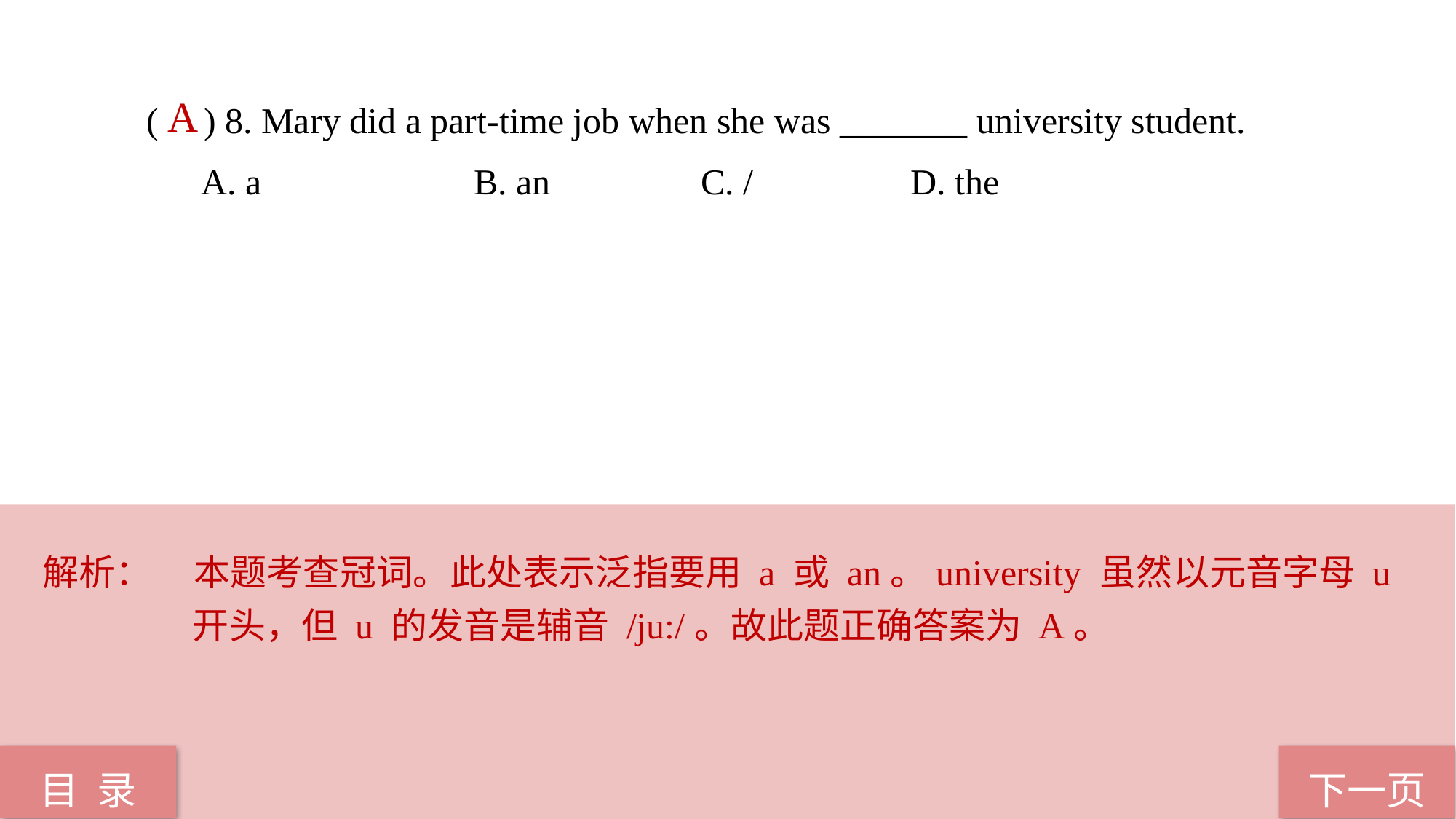

(     ) 8. Mary did a part-time job when she was _______ university student.
A. a 		B. an		 C. / 		D. the
  A
解析：	本题考查冠词。此处表示泛指要用 a 或 an。university 虽然以元音字母 u开头，但 u 的发音是辅音 /ju:/。故此题正确答案为 A。